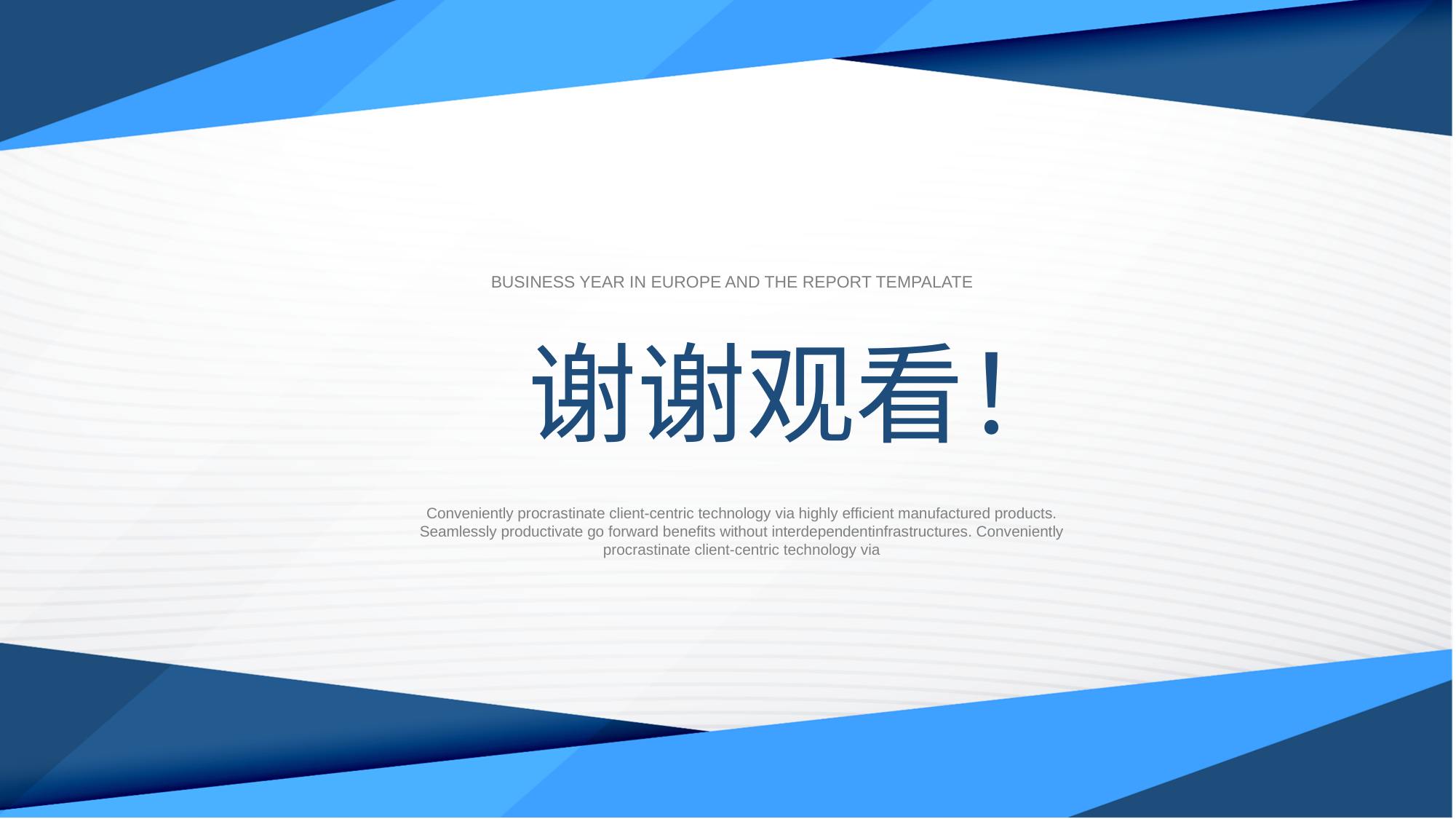

BUSINESS YEAR IN EUROPE AND THE REPORT TEMPALATE
谢谢观看！
Conveniently procrastinate client-centric technology via highly efficient manufactured products. Seamlessly productivate go forward benefits without interdependentinfrastructures. Conveniently procrastinate client-centric technology via